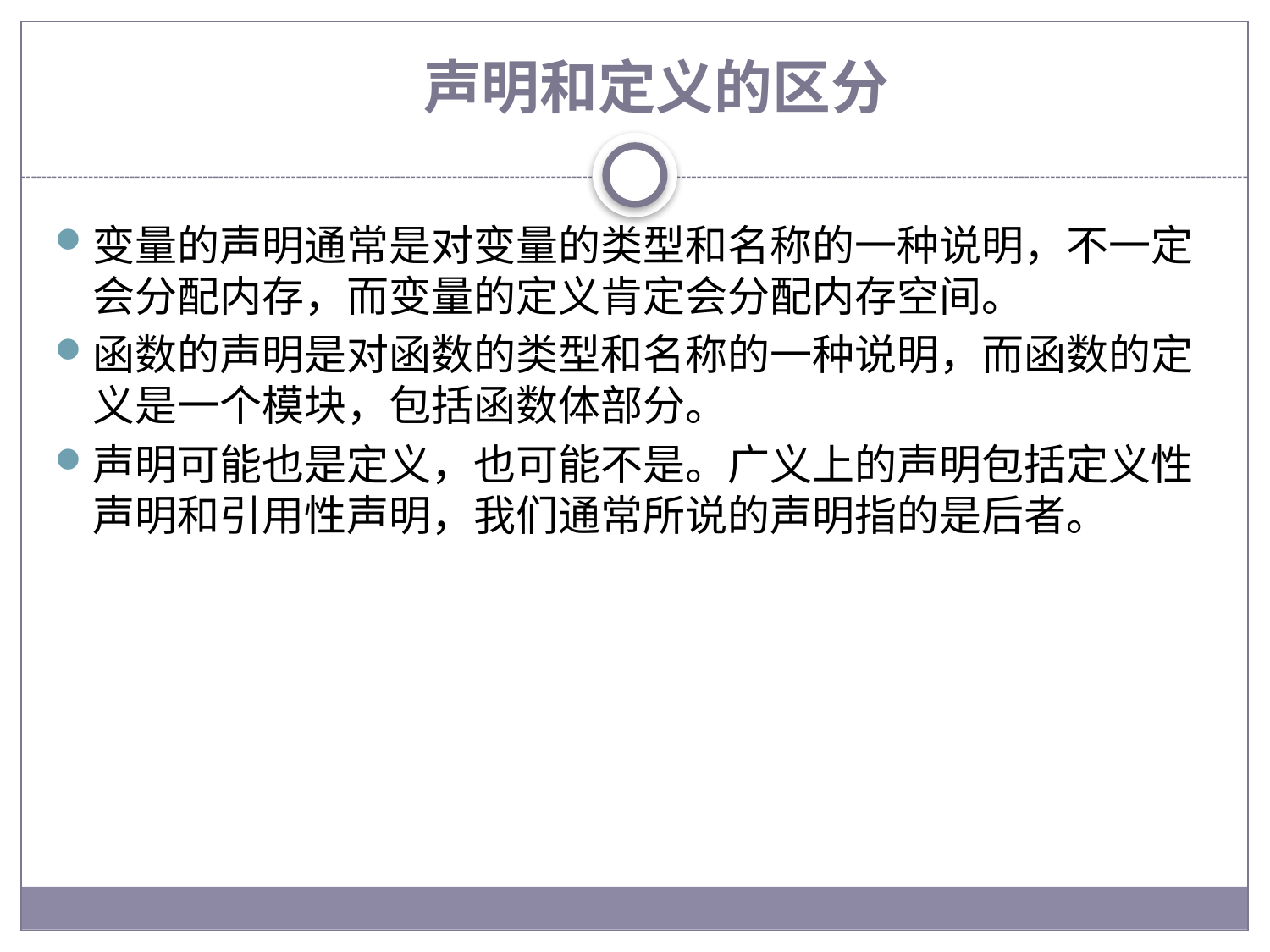

# 声明和定义的区分
变量的声明通常是对变量的类型和名称的一种说明，不一定会分配内存，而变量的定义肯定会分配内存空间。
函数的声明是对函数的类型和名称的一种说明，而函数的定义是一个模块，包括函数体部分。
声明可能也是定义，也可能不是。广义上的声明包括定义性声明和引用性声明，我们通常所说的声明指的是后者。